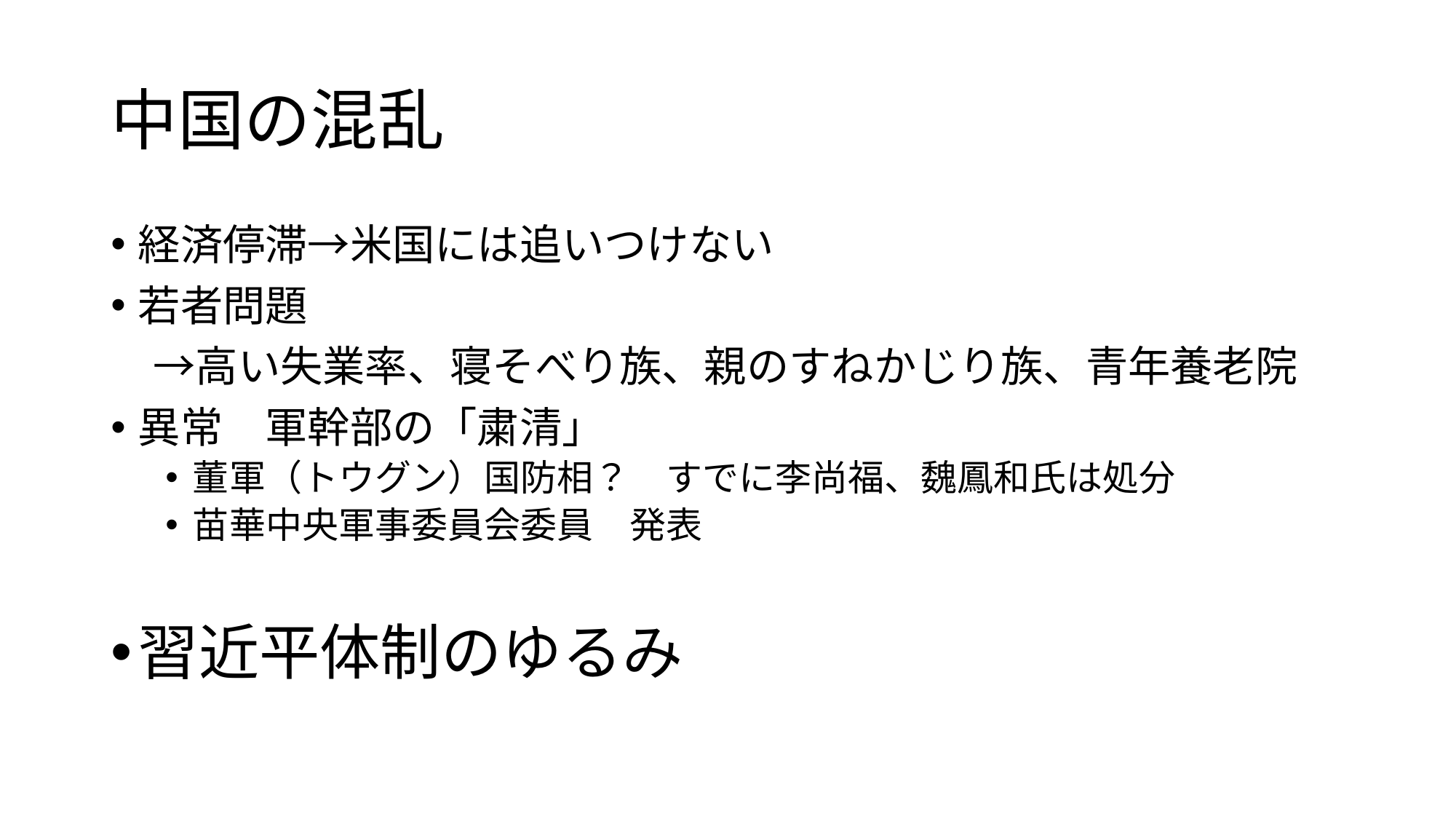

# 中国の混乱
経済停滞→米国には追いつけない
若者問題
　→高い失業率、寝そべり族、親のすねかじり族、青年養老院
異常　軍幹部の「粛清」
董軍（トウグン）国防相？　すでに李尚福、魏鳳和氏は処分
苗華中央軍事委員会委員　発表

習近平体制のゆるみ